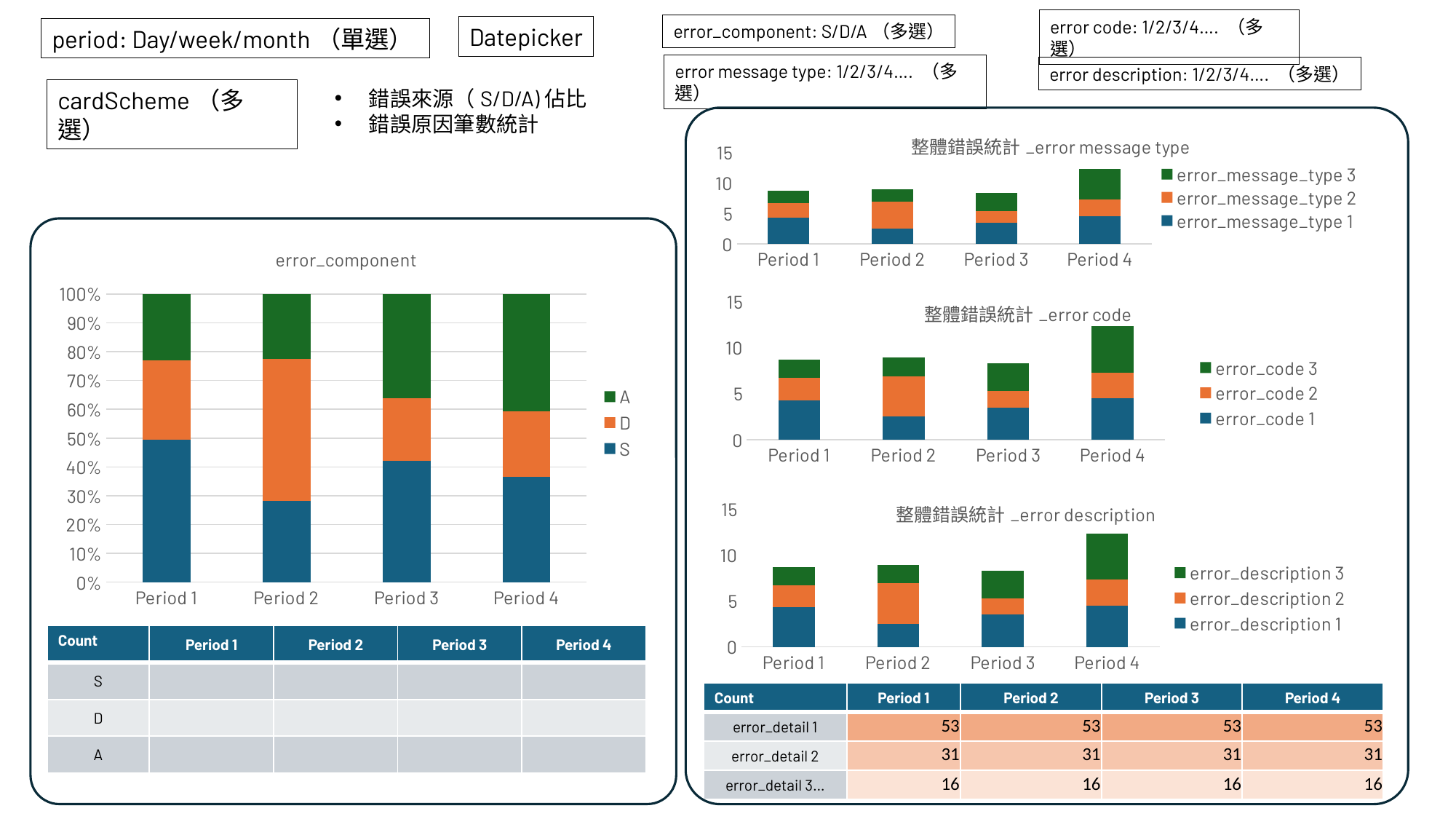

error code: 1/2/3/4…. （多選）
error_component: S/D/A（多選）
Datepicker
period: Day/week/month（單選）
error message type: 1/2/3/4…. （多選）
error description: 1/2/3/4…. （多選）
cardScheme（多選）
錯誤來源（S/D/A)佔比
錯誤原因筆數統計

### Chart: 整體錯誤統計_error message type

| Category | error_message_type 1 | error_message_type 2 | error_message_type 3 |
|---|---|---|---|
| Period 1 | 4.3 | 2.4 | 2.0 |
| Period 2 | 2.5 | 4.4 | 2.0 |
| Period 3 | 3.5 | 1.8 | 3.0 |
| Period 4 | 4.5 | 2.8 | 5.0 |

### Chart: error_component

| Category | S | D | A |
|---|---|---|---|
| Period 1 | 4.3 | 2.4 | 2.0 |
| Period 2 | 2.5 | 4.4 | 2.0 |
| Period 3 | 3.5 | 1.8 | 3.0 |
| Period 4 | 4.5 | 2.8 | 5.0 |

### Chart: 整體錯誤統計_error code

| Category | error_code 1 | error_code 2 | error_code 3 |
|---|---|---|---|
| Period 1 | 4.3 | 2.4 | 2.0 |
| Period 2 | 2.5 | 4.4 | 2.0 |
| Period 3 | 3.5 | 1.8 | 3.0 |
| Period 4 | 4.5 | 2.8 | 5.0 |

### Chart: 整體錯誤統計_error description

| Category | error_description 1 | error_description 2 | error_description 3 |
|---|---|---|---|
| Period 1 | 4.3 | 2.4 | 2.0 |
| Period 2 | 2.5 | 4.4 | 2.0 |
| Period 3 | 3.5 | 1.8 | 3.0 |
| Period 4 | 4.5 | 2.8 | 5.0 |
| Count | Period 1 | Period 2 | Period 3 | Period 4 |
| --- | --- | --- | --- | --- |
| S |  |  |  |  |
| D |  |  |  |  |
| A |  |  |  |  |
| Count | Period 1 | Period 2 | Period 3 | Period 4 |
| --- | --- | --- | --- | --- |
| error\_detail 1 | 53 | 53 | 53 | 53 |
| error\_detail 2 | 31 | 31 | 31 | 31 |
| error\_detail 3… | 16 | 16 | 16 | 16 |